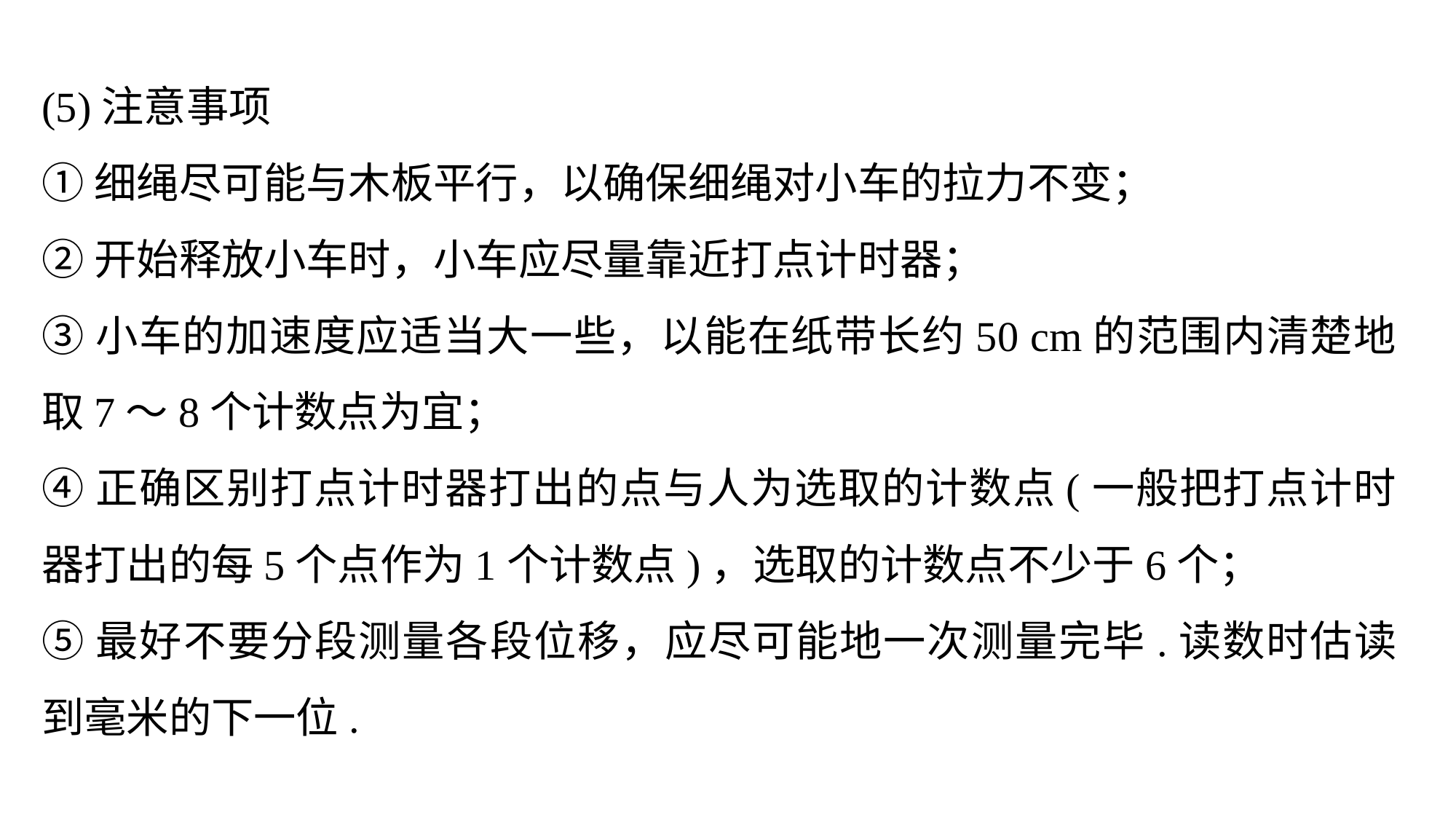

(5)注意事项
①细绳尽可能与木板平行，以确保细绳对小车的拉力不变；
②开始释放小车时，小车应尽量靠近打点计时器；
③小车的加速度应适当大一些，以能在纸带长约50 cm的范围内清楚地取7～8个计数点为宜；
④正确区别打点计时器打出的点与人为选取的计数点(一般把打点计时器打出的每5个点作为1个计数点)，选取的计数点不少于6个；
⑤最好不要分段测量各段位移，应尽可能地一次测量完毕.读数时估读到毫米的下一位.